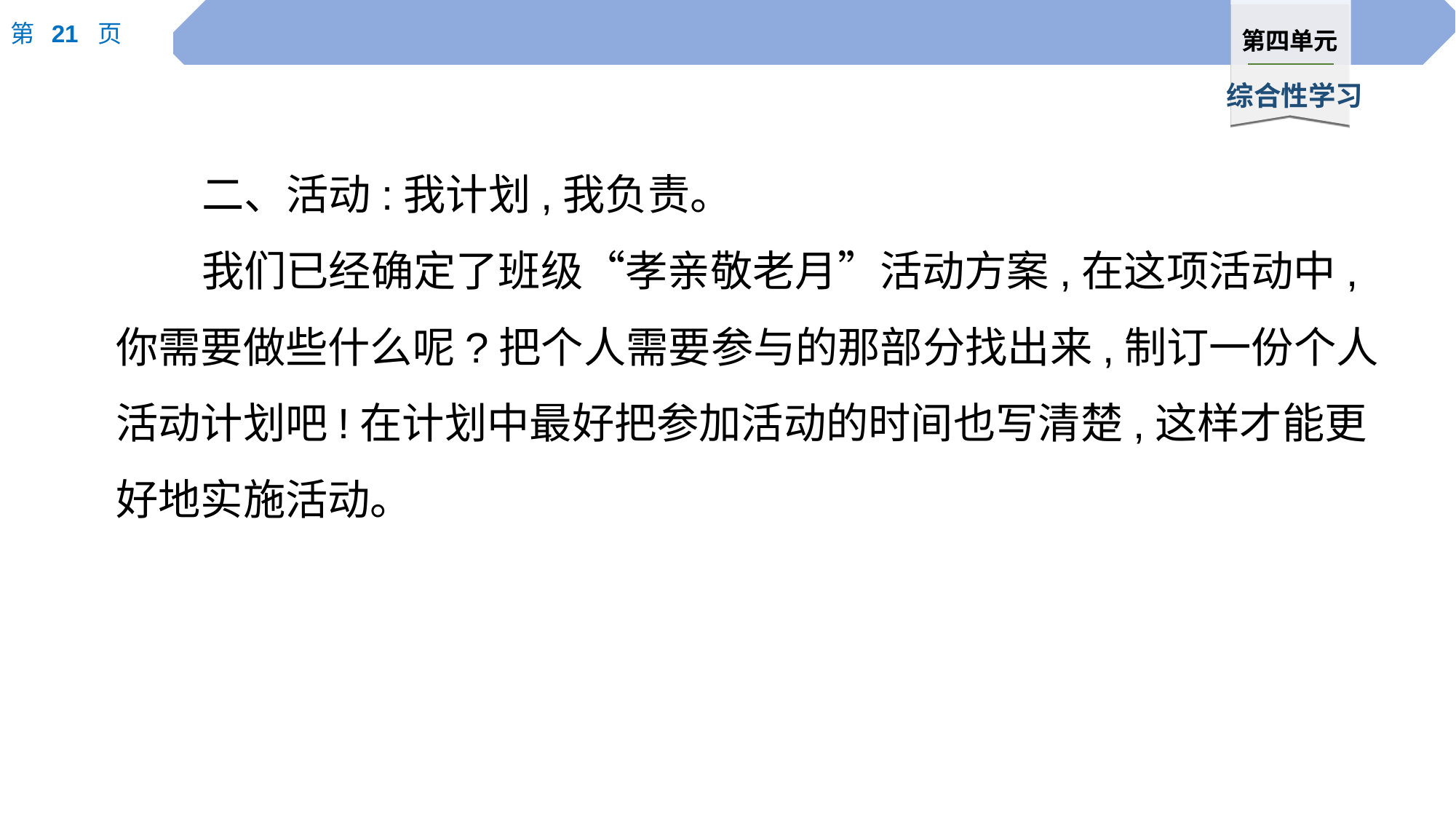

二、活动:我计划,我负责。
我们已经确定了班级“孝亲敬老月”活动方案,在这项活动中,你需要做些什么呢?把个人需要参与的那部分找出来,制订一份个人活动计划吧!在计划中最好把参加活动的时间也写清楚,这样才能更好地实施活动。